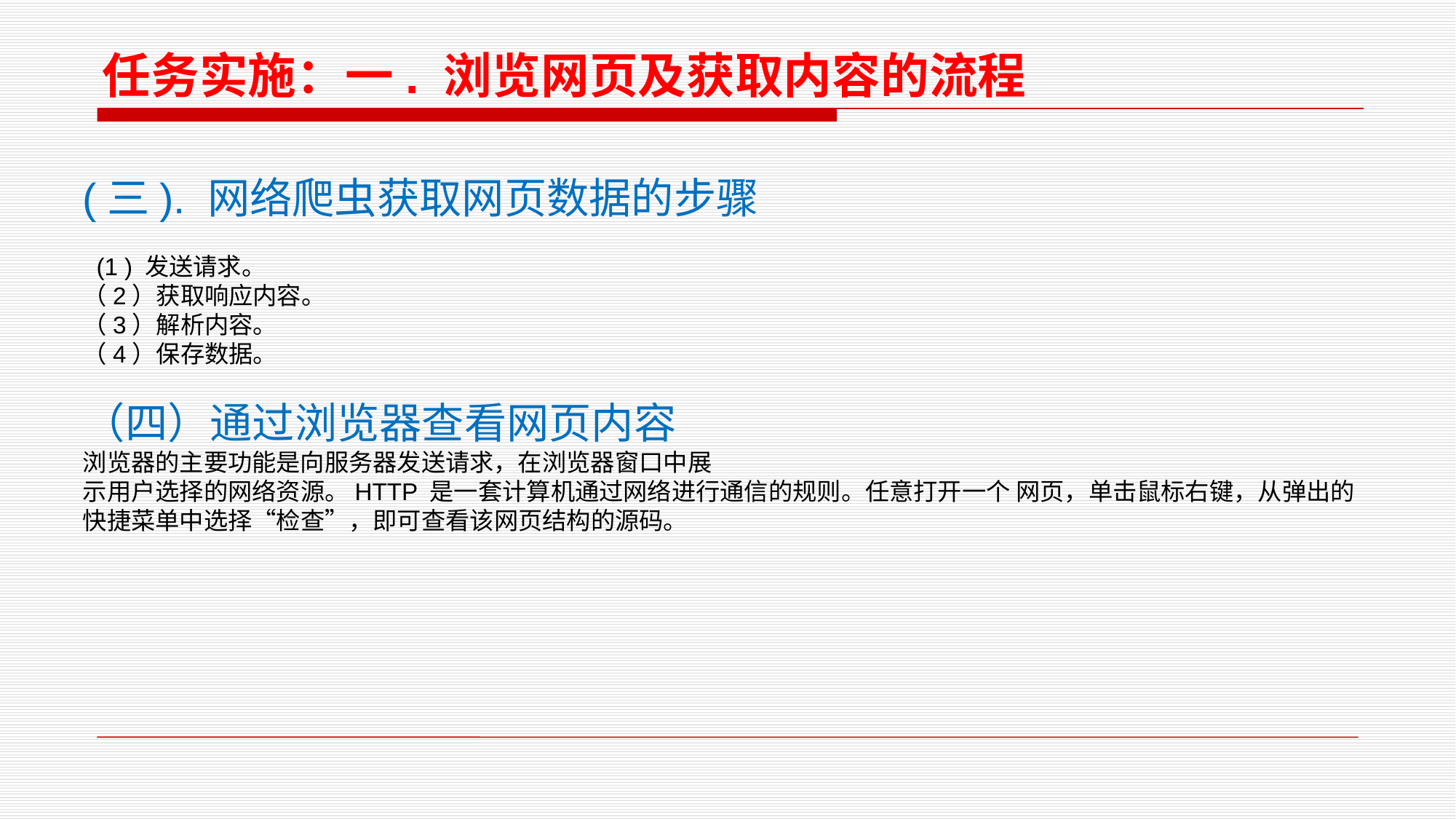

任务实施：一. 浏览网页及获取内容的流程
(三). 网络爬虫获取网页数据的步骤

  (1 ) 发送请求。
（2）获取响应内容。
（3）解析内容。
（4）保存数据。

（四）通过浏览器查看网页内容
浏览器的主要功能是向服务器发送请求，在浏览器窗口中展
示用户选择的网络资源。HTTP 是一套计算机通过网络进行通信的规则。任意打开一个 网页，单击鼠标右键，从弹出的快捷菜单中选择“检查”，即可查看该网页结构的源码。